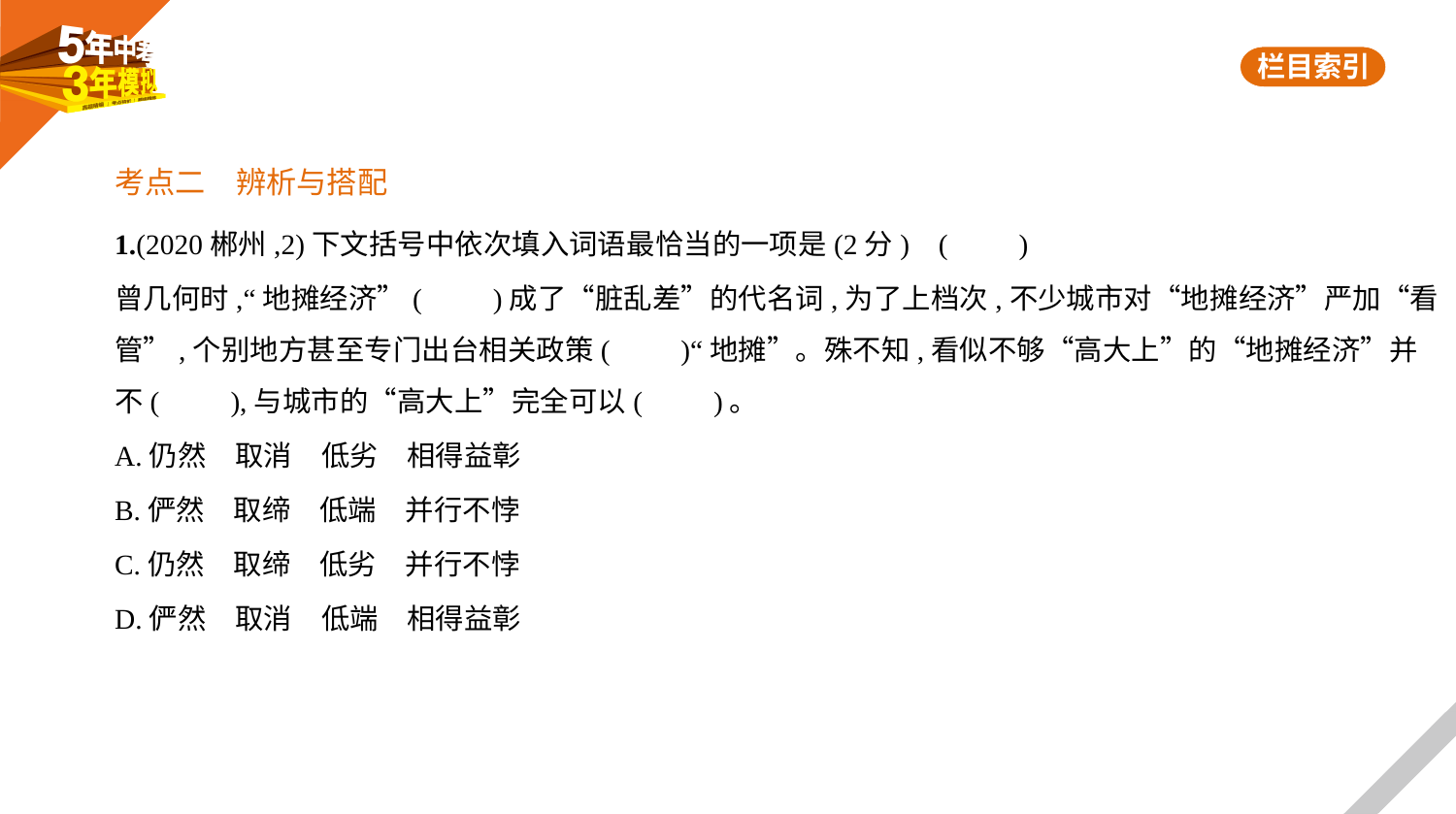

考点二　辨析与搭配
1.(2020郴州,2)下文括号中依次填入词语最恰当的一项是(2分) (　　)
曾几何时,“地摊经济”(　　)成了“脏乱差”的代名词,为了上档次,不少城市对“地摊经济”严加“看
管”,个别地方甚至专门出台相关政策(　　)“地摊”。殊不知,看似不够“高大上”的“地摊经济”并
不(　　),与城市的“高大上”完全可以(　　)。
A.仍然　取消　低劣　相得益彰
B.俨然　取缔　低端　并行不悖
C.仍然　取缔　低劣　并行不悖
D.俨然　取消　低端　相得益彰